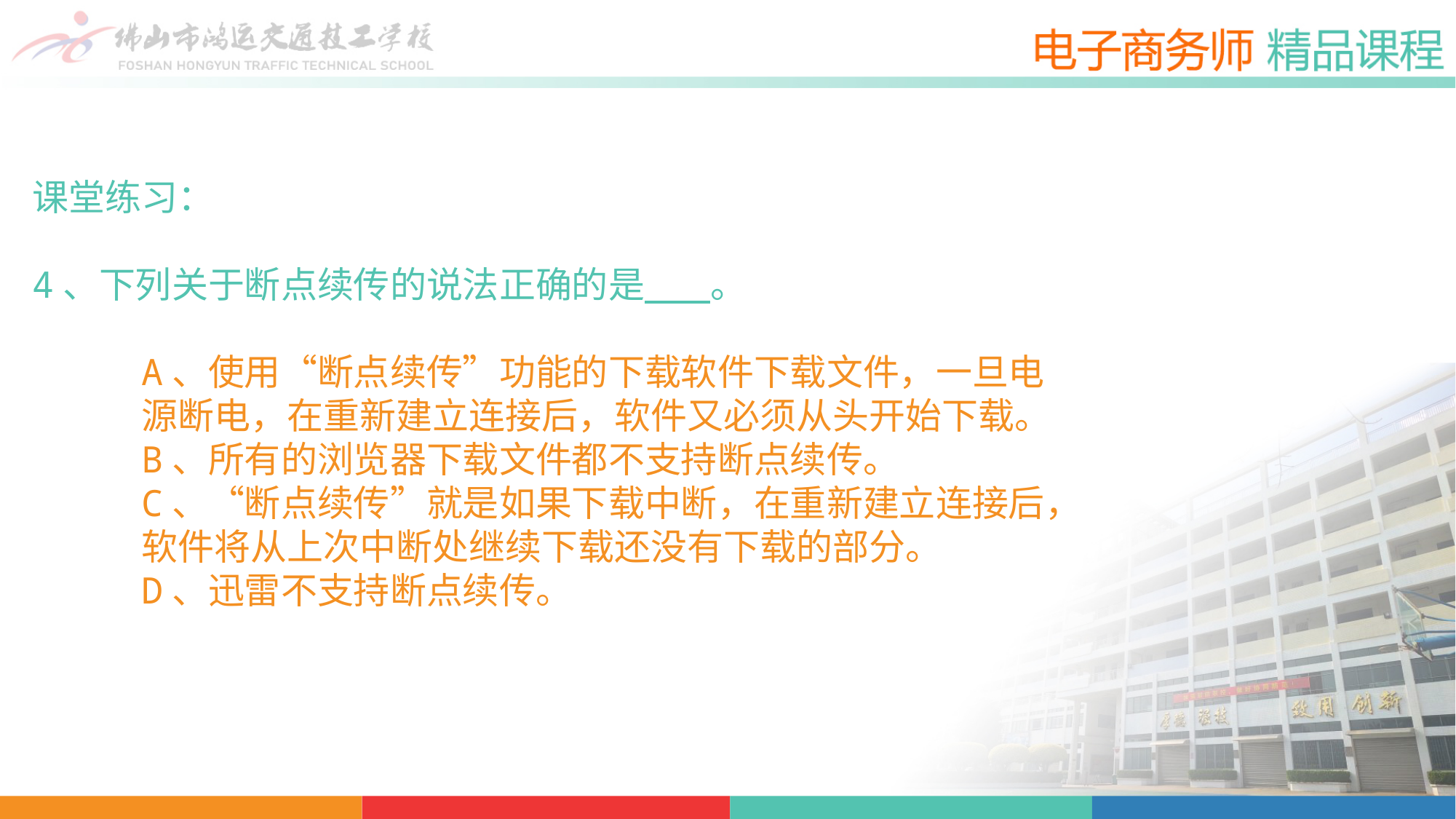

课堂练习：

4、下列关于断点续传的说法正确的是        。

A、使用“断点续传”功能的下载软件下载文件，一旦电源断电，在重新建立连接后，软件又必须从头开始下载。
B、所有的浏览器下载文件都不支持断点续传。
C、“断点续传”就是如果下载中断，在重新建立连接后，软件将从上次中断处继续下载还没有下载的部分。
D、迅雷不支持断点续传。